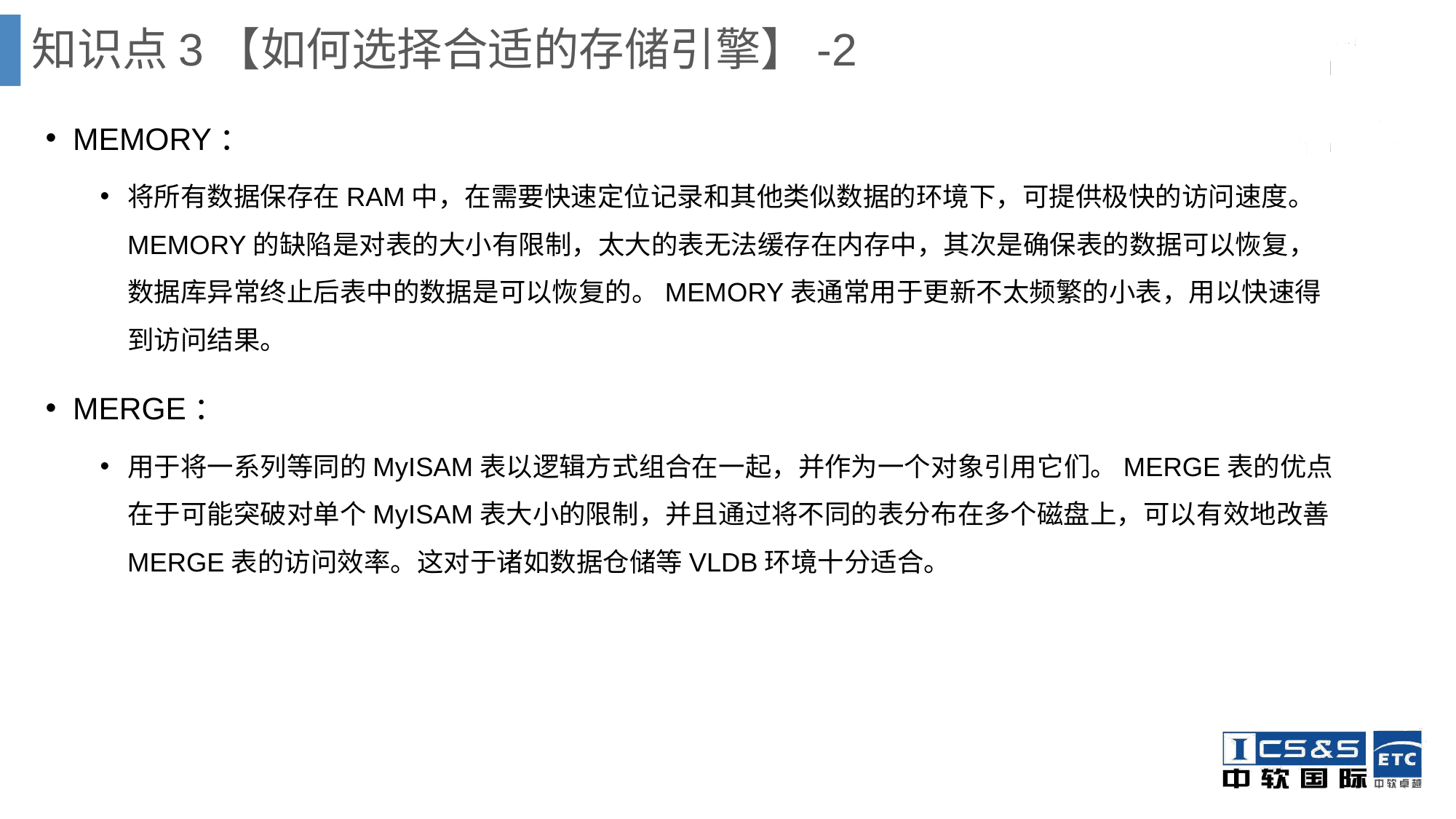

知识点3【如何选择合适的存储引擎】-2
MEMORY：
将所有数据保存在RAM中，在需要快速定位记录和其他类似数据的环境下，可提供极快的访问速度。MEMORY的缺陷是对表的大小有限制，太大的表无法缓存在内存中，其次是确保表的数据可以恢复，数据库异常终止后表中的数据是可以恢复的。MEMORY表通常用于更新不太频繁的小表，用以快速得到访问结果。
MERGE：
用于将一系列等同的MyISAM表以逻辑方式组合在一起，并作为一个对象引用它们。MERGE表的优点在于可能突破对单个MyISAM表大小的限制，并且通过将不同的表分布在多个磁盘上，可以有效地改善MERGE表的访问效率。这对于诸如数据仓储等VLDB环境十分适合。